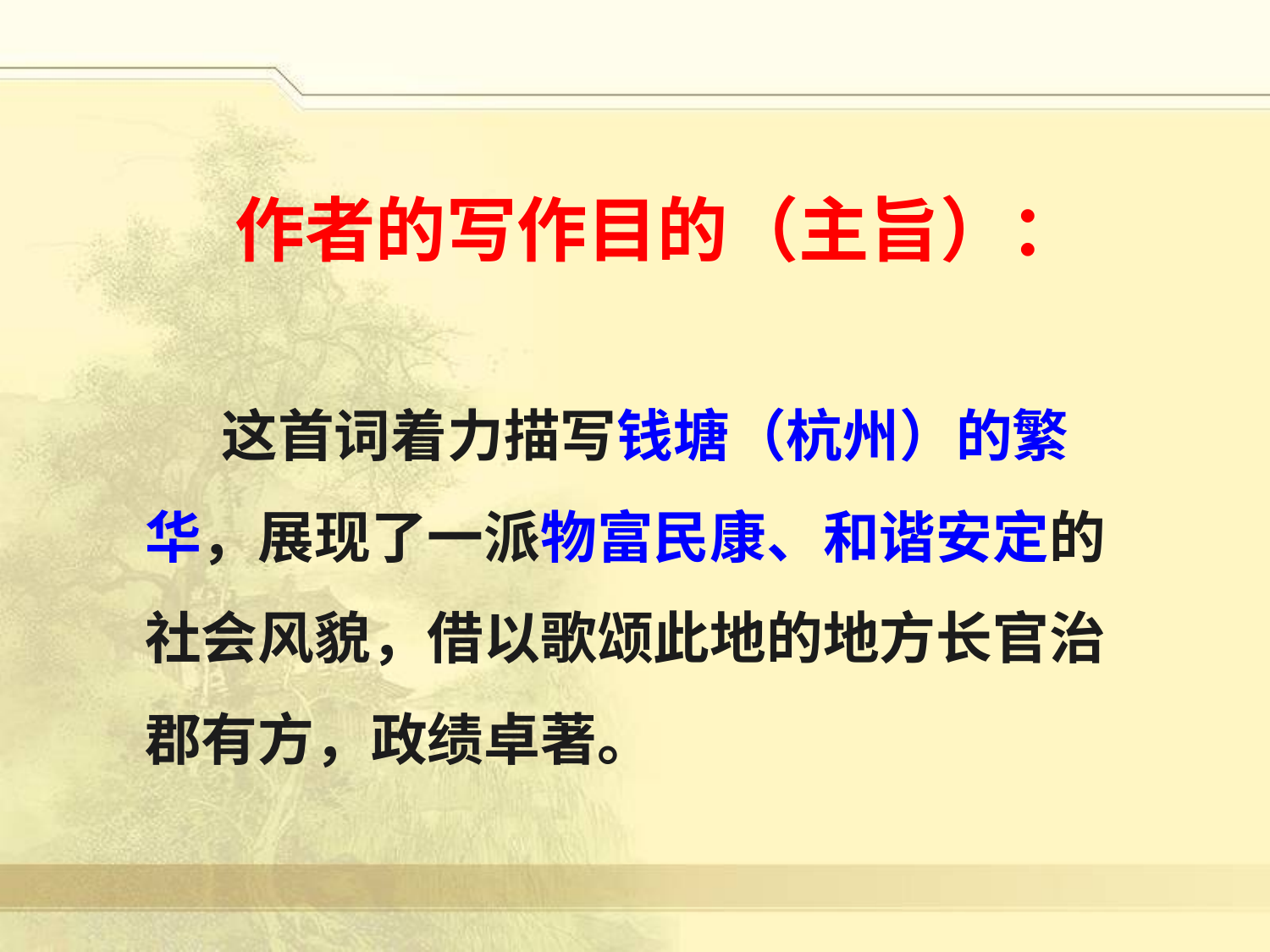

# 作者的写作目的（主旨）：
          这首词着力描写钱塘（杭州）的繁华，展现了一派物富民康、和谐安定的社会风貌，借以歌颂此地的地方长官治郡有方，政绩卓著。